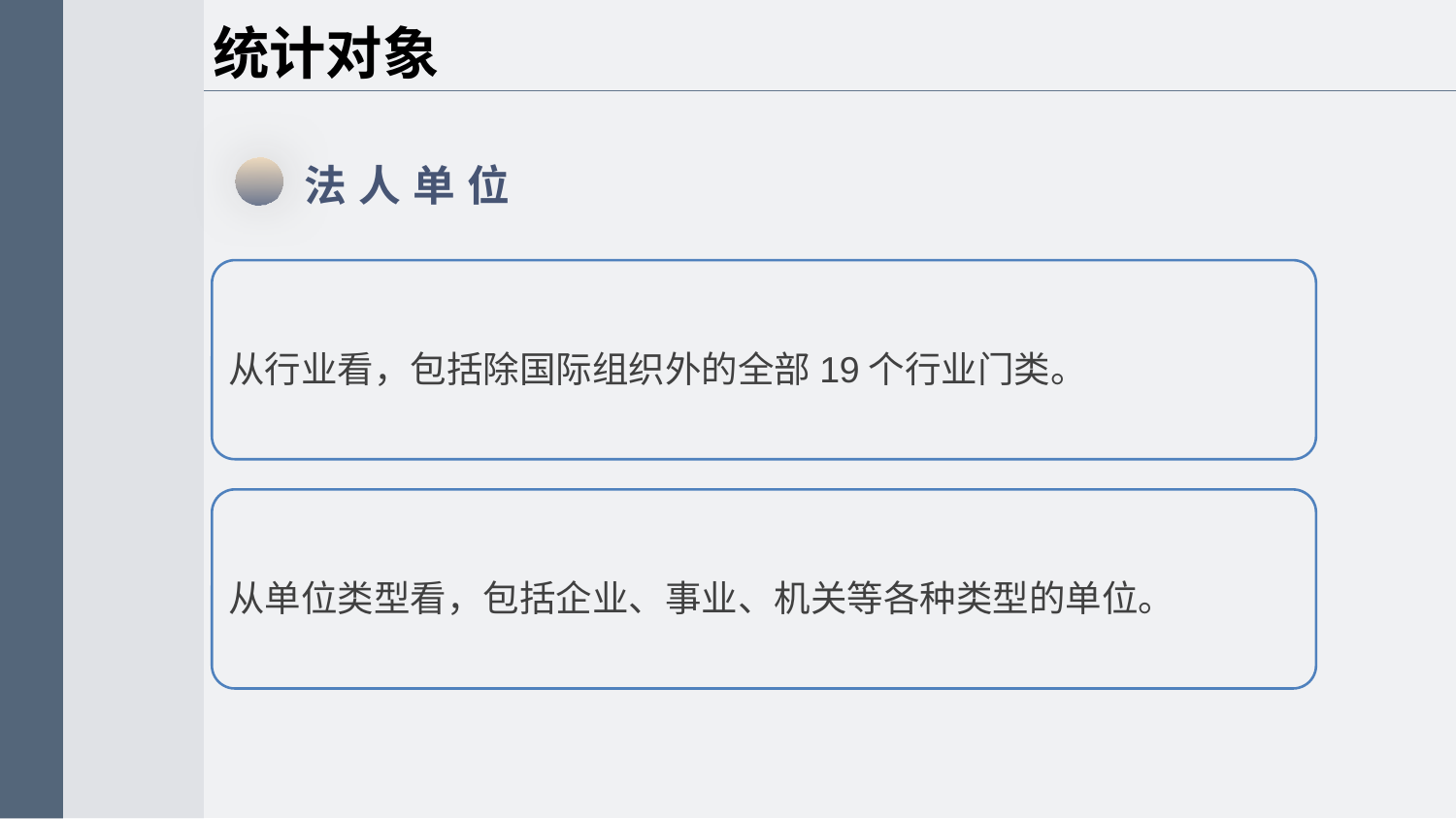

统计对象
法人单位

从行业看，包括除国际组织外的全部19个行业门类。
从单位类型看，包括企业、事业、机关等各种类型的单位。